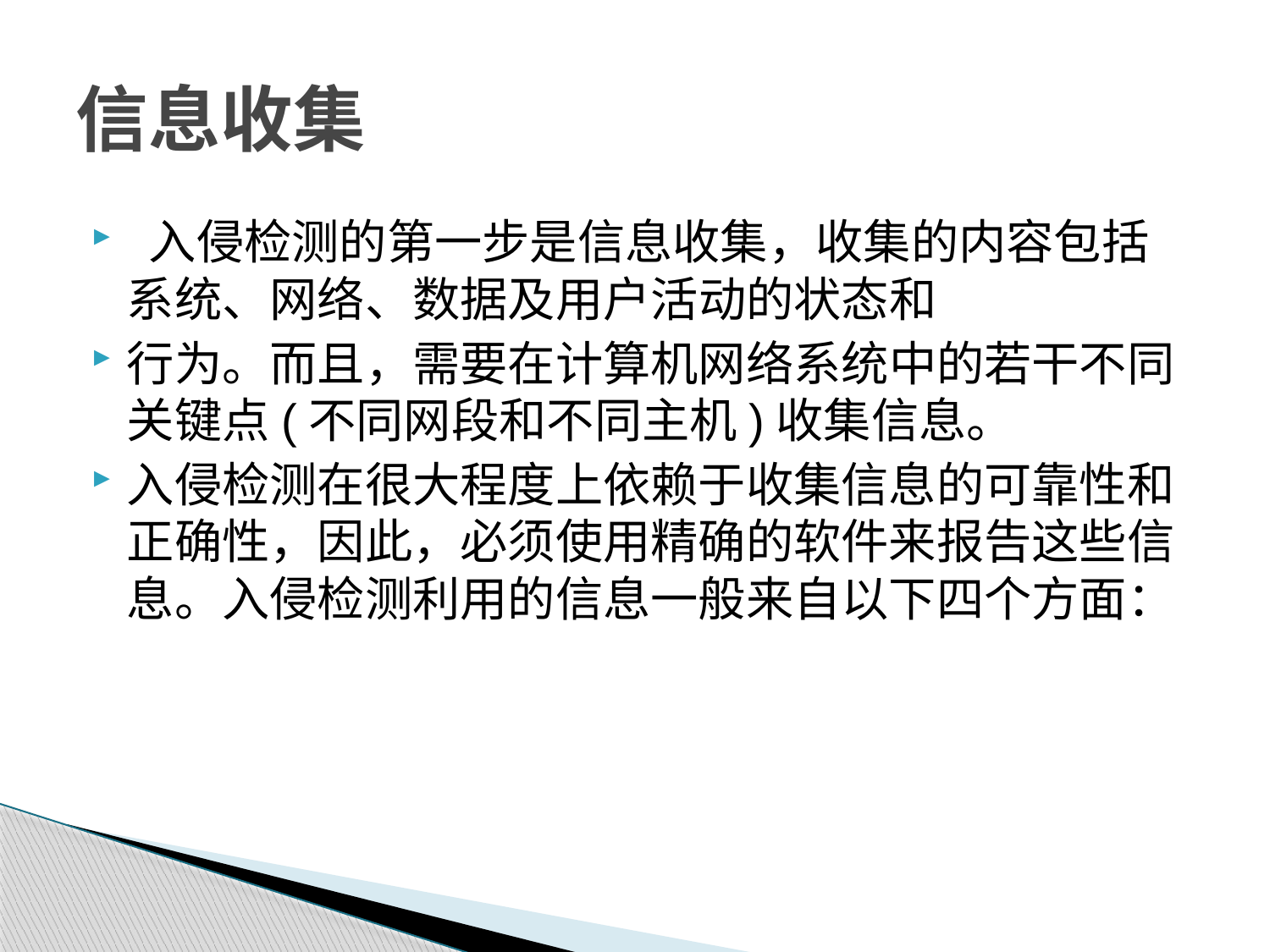

# 信息收集
 入侵检测的第一步是信息收集，收集的内容包括系统、网络、数据及用户活动的状态和
行为。而且，需要在计算机网络系统中的若干不同关键点(不同网段和不同主机)收集信息。
入侵检测在很大程度上依赖于收集信息的可靠性和正确性，因此，必须使用精确的软件来报告这些信息。入侵检测利用的信息一般来自以下四个方面：